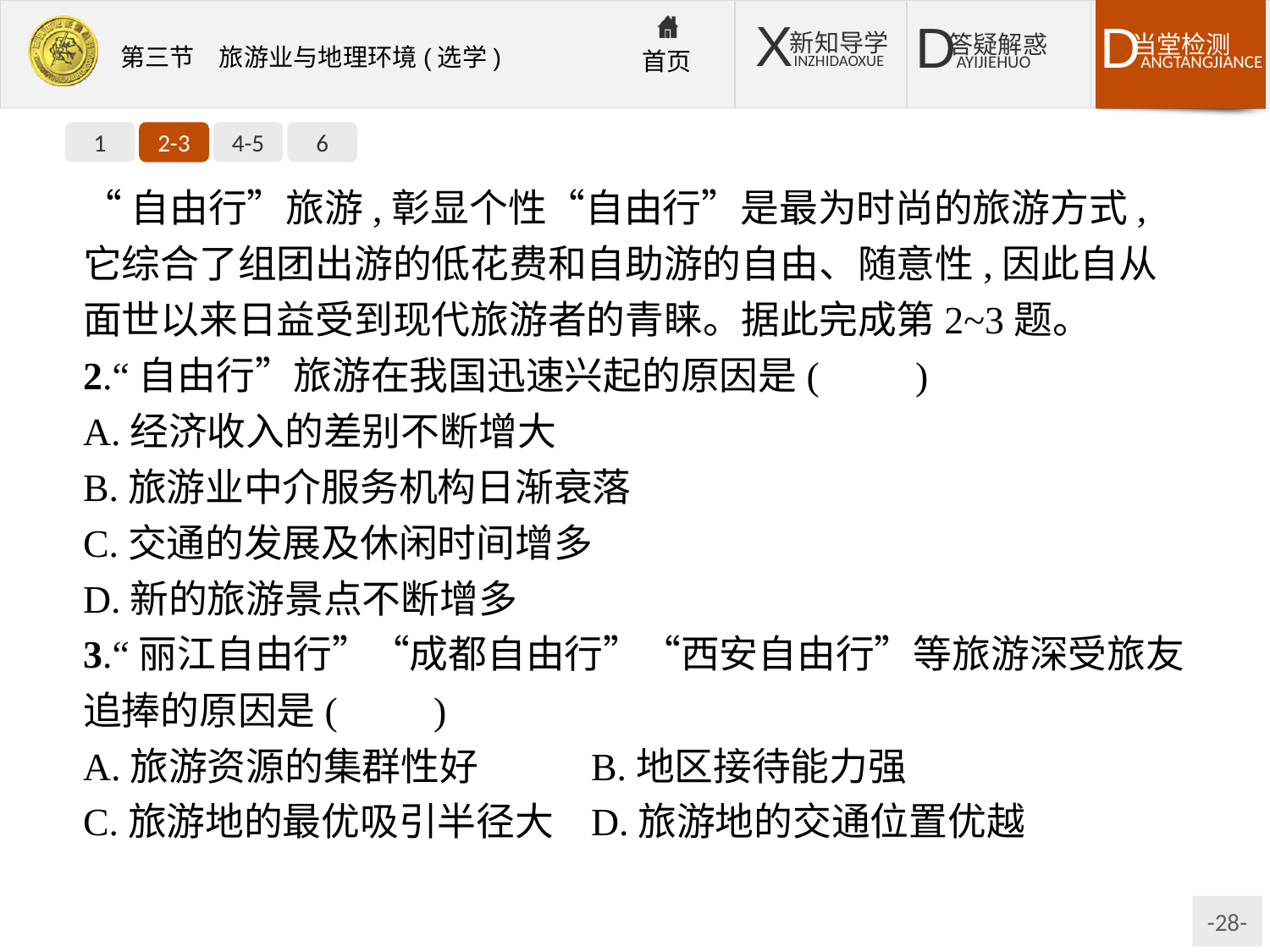

1
2-3
4-5
6
“自由行”旅游,彰显个性“自由行”是最为时尚的旅游方式,它综合了组团出游的低花费和自助游的自由、随意性,因此自从面世以来日益受到现代旅游者的青睐。据此完成第2~3题。
2.“自由行”旅游在我国迅速兴起的原因是(　　)
A.经济收入的差别不断增大
B.旅游业中介服务机构日渐衰落
C.交通的发展及休闲时间增多
D.新的旅游景点不断增多
3.“丽江自由行”“成都自由行”“西安自由行”等旅游深受旅友追捧的原因是(　　)
A.旅游资源的集群性好		B.地区接待能力强
C.旅游地的最优吸引半径大	D.旅游地的交通位置优越